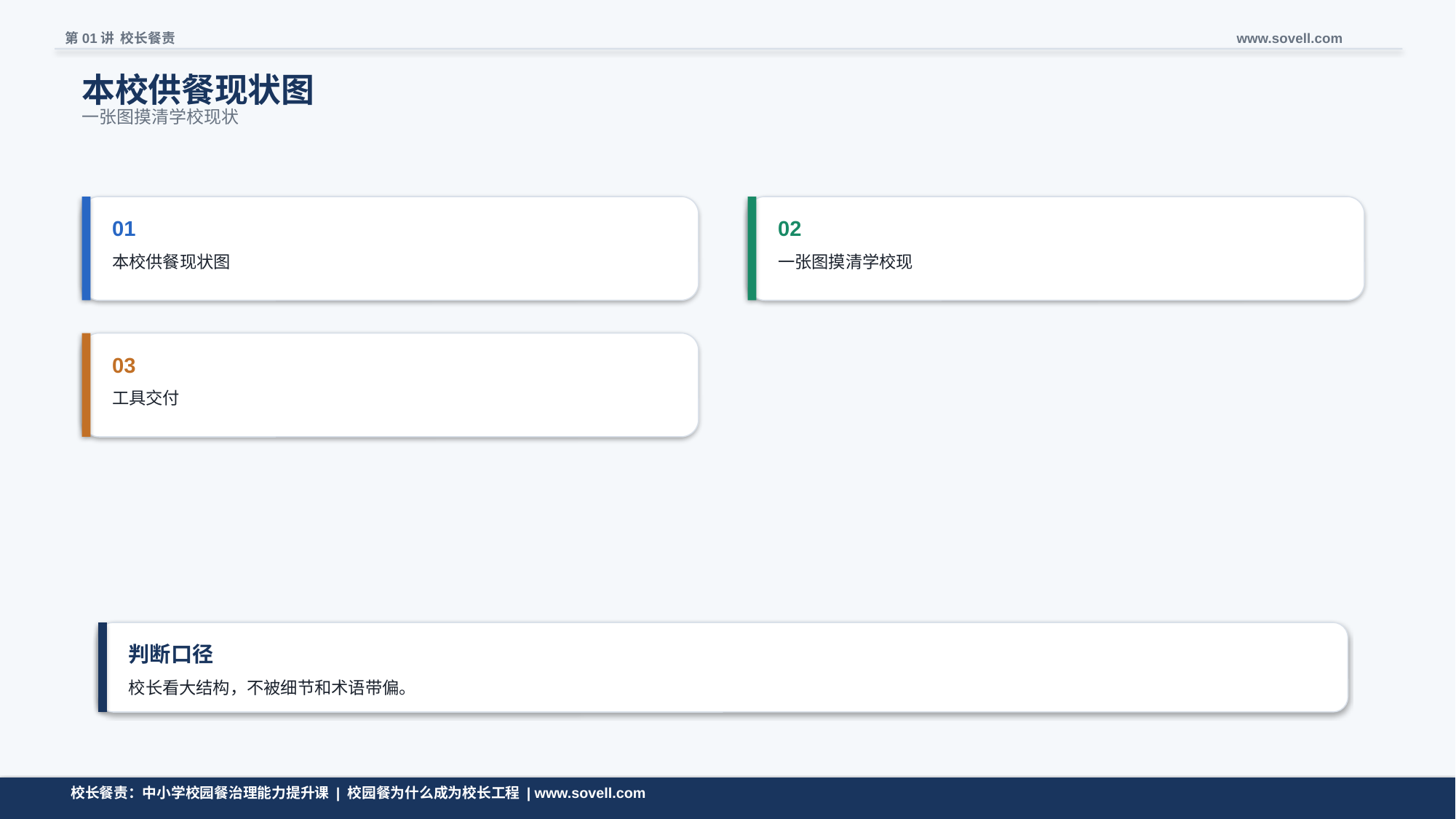

第01讲  校长餐责
www.sovell.com

本校供餐现状图
一张图摸清学校现状

01
02
本校供餐现状图
一张图摸清学校现

03
工具交付

判断口径
校长看大结构，不被细节和术语带偏。

清单不是越长越好，而是要帮助校长快速判断。
校长餐责：中小学校园餐治理能力提升课 | 校园餐为什么成为校长工程 | www.sovell.com